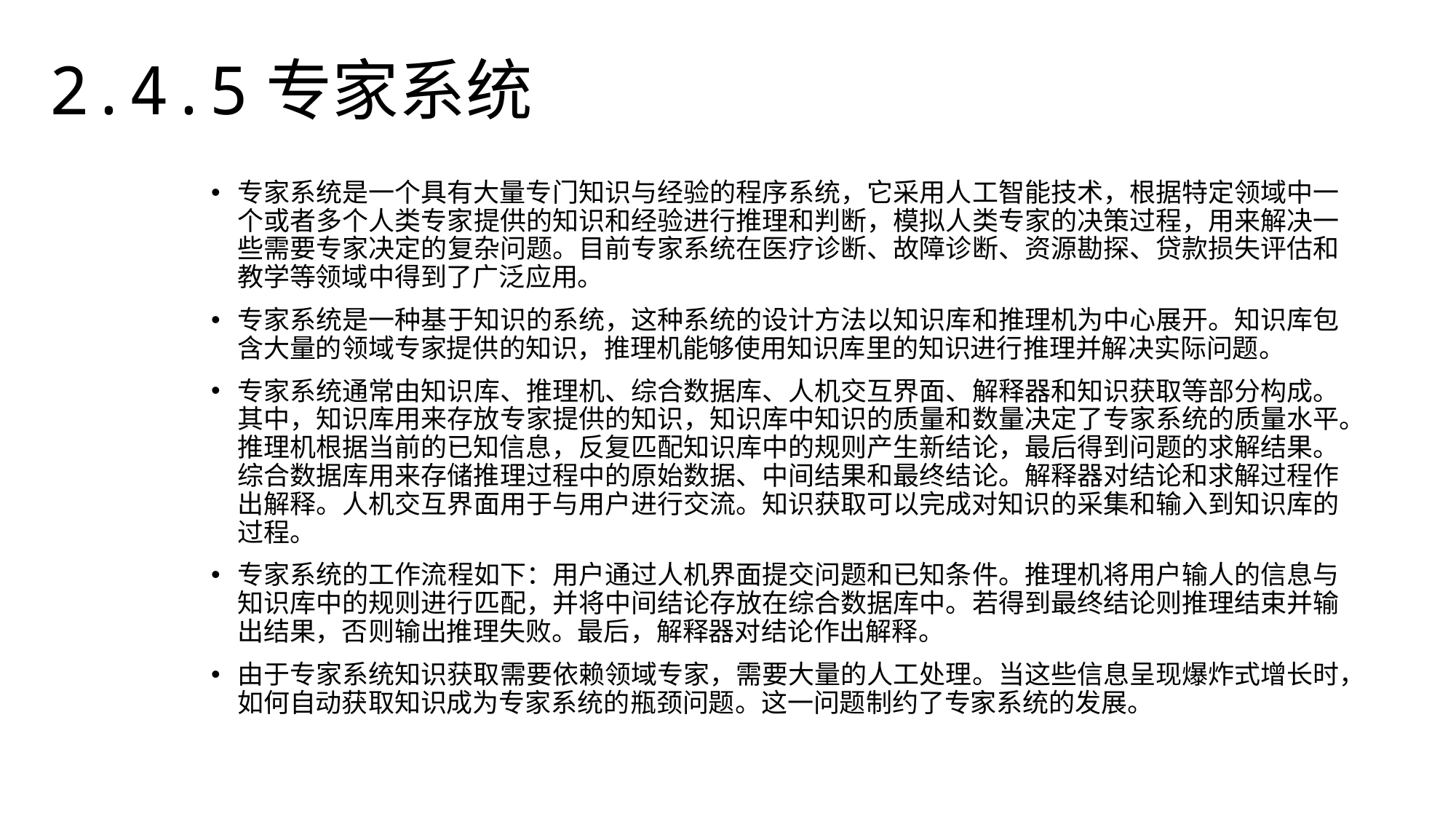

2.4.5专家系统
专家系统是一个具有大量专门知识与经验的程序系统，它采用人工智能技术，根据特定领域中一个或者多个人类专家提供的知识和经验进行推理和判断，模拟人类专家的决策过程，用来解决一些需要专家决定的复杂问题。目前专家系统在医疗诊断、故障诊断、资源勘探、贷款损失评估和教学等领域中得到了广泛应用。
专家系统是一种基于知识的系统，这种系统的设计方法以知识库和推理机为中心展开。知识库包含大量的领域专家提供的知识，推理机能够使用知识库里的知识进行推理并解决实际问题。
专家系统通常由知识库、推理机、综合数据库、人机交互界面、解释器和知识获取等部分构成。其中，知识库用来存放专家提供的知识，知识库中知识的质量和数量决定了专家系统的质量水平。推理机根据当前的已知信息，反复匹配知识库中的规则产生新结论，最后得到问题的求解结果。综合数据库用来存储推理过程中的原始数据、中间结果和最终结论。解释器对结论和求解过程作出解释。人机交互界面用于与用户进行交流。知识获取可以完成对知识的采集和输入到知识库的过程。
专家系统的工作流程如下：用户通过人机界面提交问题和已知条件。推理机将用户输人的信息与知识库中的规则进行匹配，并将中间结论存放在综合数据库中。若得到最终结论则推理结束并输出结果，否则输出推理失败。最后，解释器对结论作出解释。
由于专家系统知识获取需要依赖领域专家，需要大量的人工处理。当这些信息呈现爆炸式增长时，如何自动获取知识成为专家系统的瓶颈问题。这一问题制约了专家系统的发展。